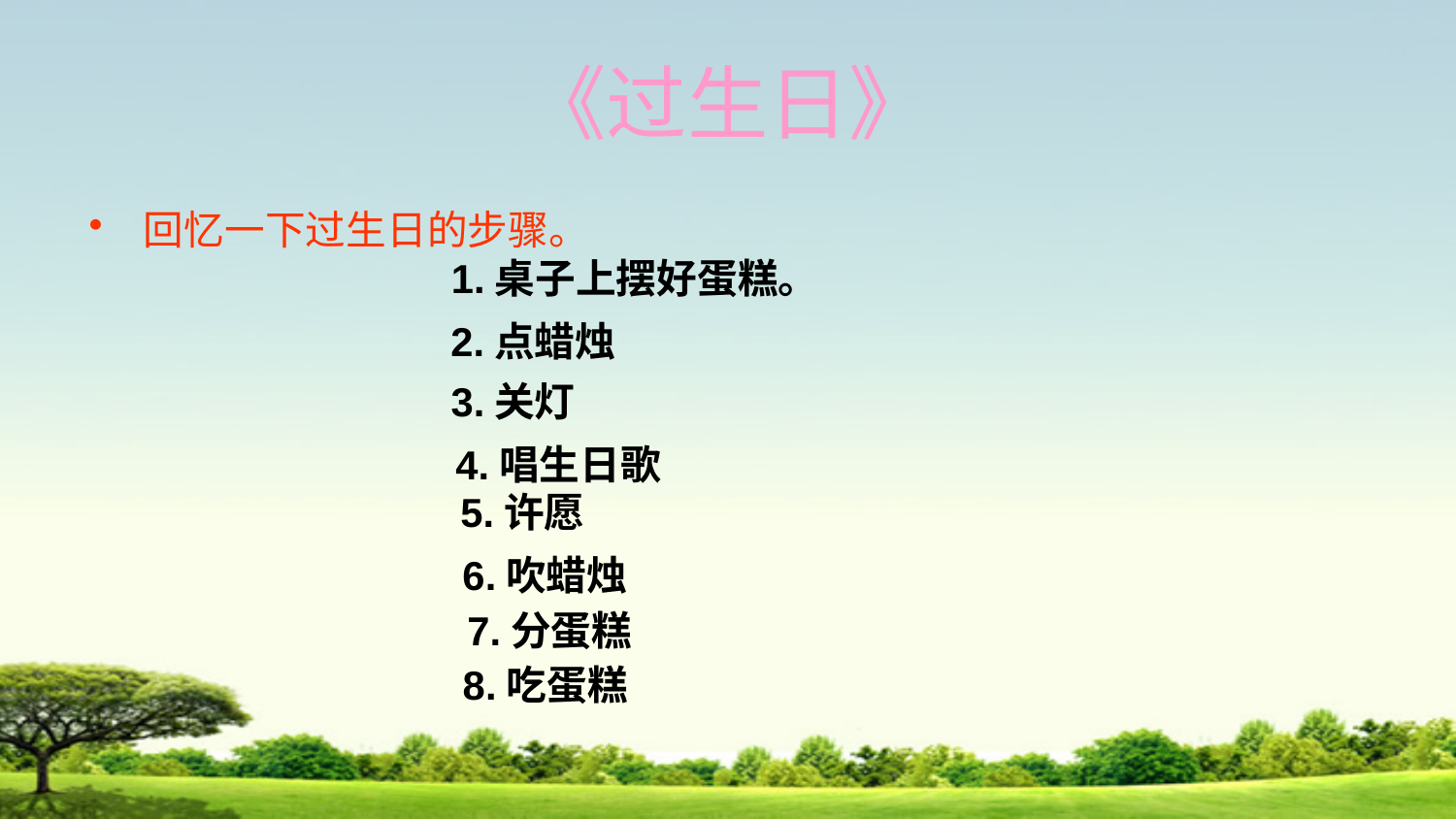

# 《过生日》
回忆一下过生日的步骤。
  1.桌子上摆好蛋糕。
2.点蜡烛
3.关灯
4.唱生日歌
5.许愿
 6.吹蜡烛
7.分蛋糕
8.吃蛋糕